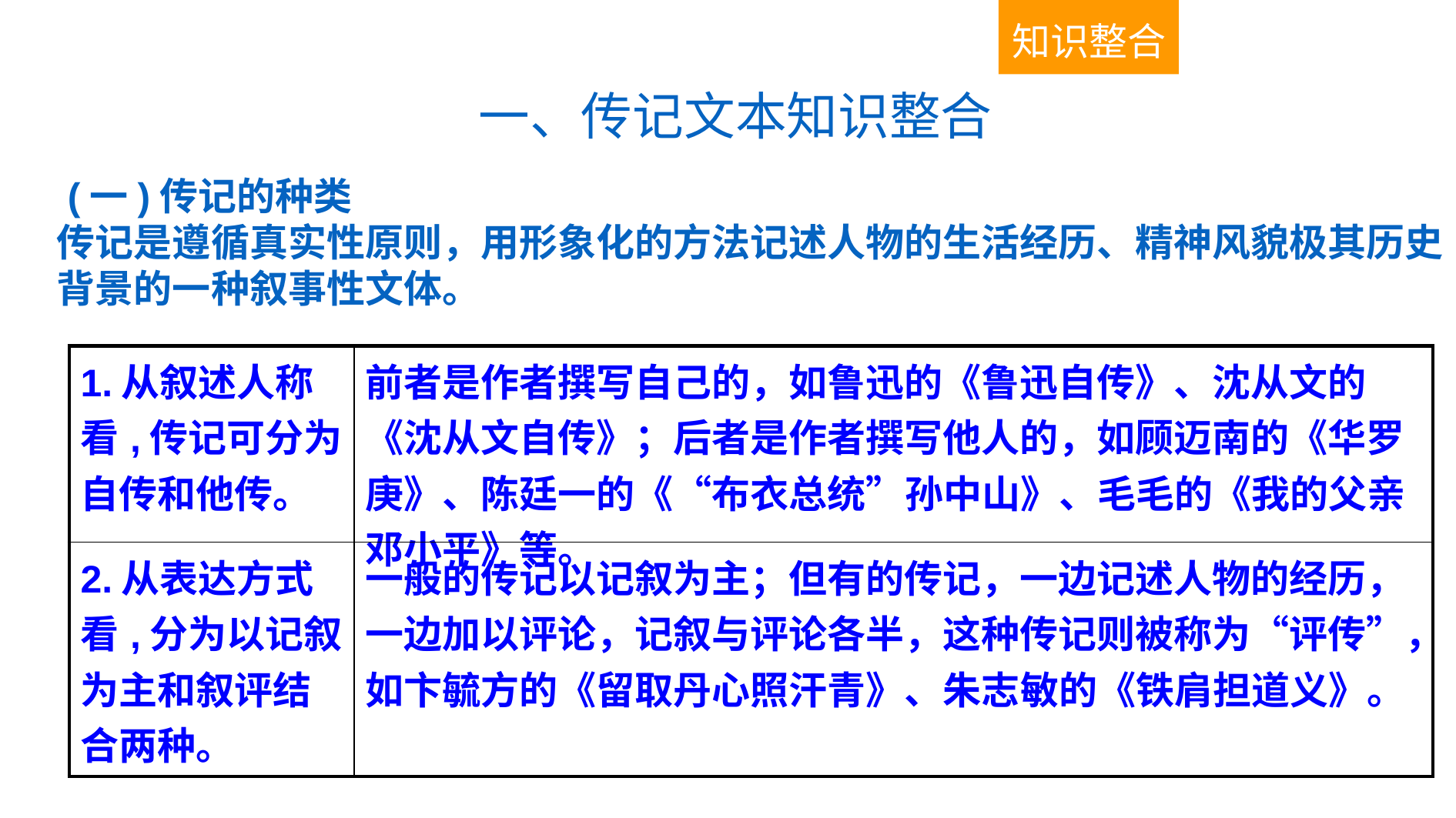

知识整合
一、传记文本知识整合
 (一)传记的种类
传记是遵循真实性原则，用形象化的方法记述人物的生活经历、精神风貌极其历史背景的一种叙事性文体。

| 1.从叙述人称看,传记可分为自传和他传。 | 前者是作者撰写自己的，如鲁迅的《鲁迅自传》、沈从文的《沈从文自传》；后者是作者撰写他人的，如顾迈南的《华罗庚》、陈廷一的《“布衣总统”孙中山》、毛毛的《我的父亲邓小平》等。 |
| --- | --- |
| 2.从表达方式看,分为以记叙为主和叙评结合两种。 | 一般的传记以记叙为主；但有的传记，一边记述人物的经历，一边加以评论，记叙与评论各半，这种传记则被称为“评传”，如卞毓方的《留取丹心照汗青》、朱志敏的《铁肩担道义》。 |